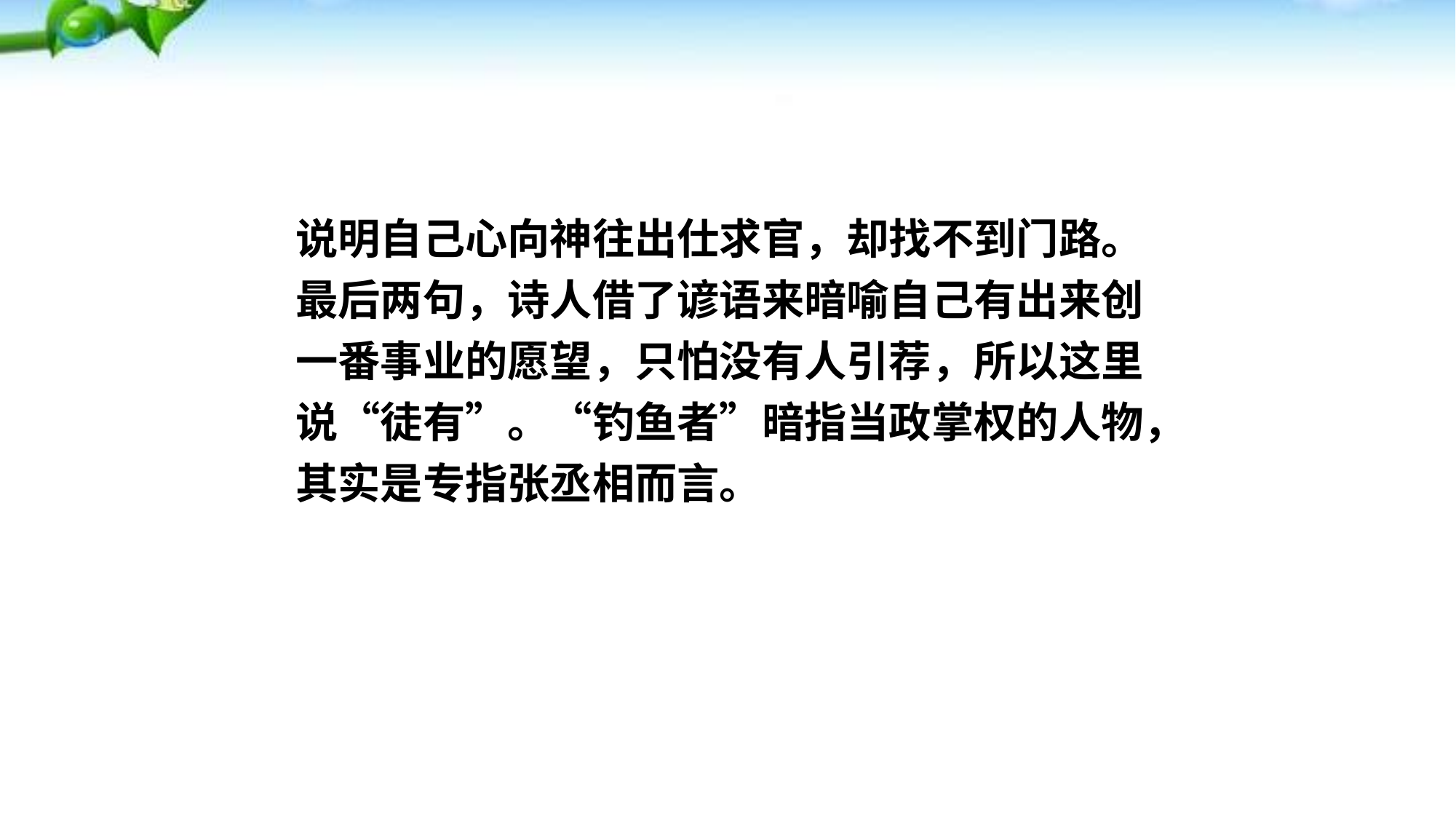

说明自己心向神往出仕求官，却找不到门路。最后两句，诗人借了谚语来暗喻自己有出来创一番事业的愿望，只怕没有人引荐，所以这里说“徒有”。“钓鱼者”暗指当政掌权的人物，其实是专指张丞相而言。